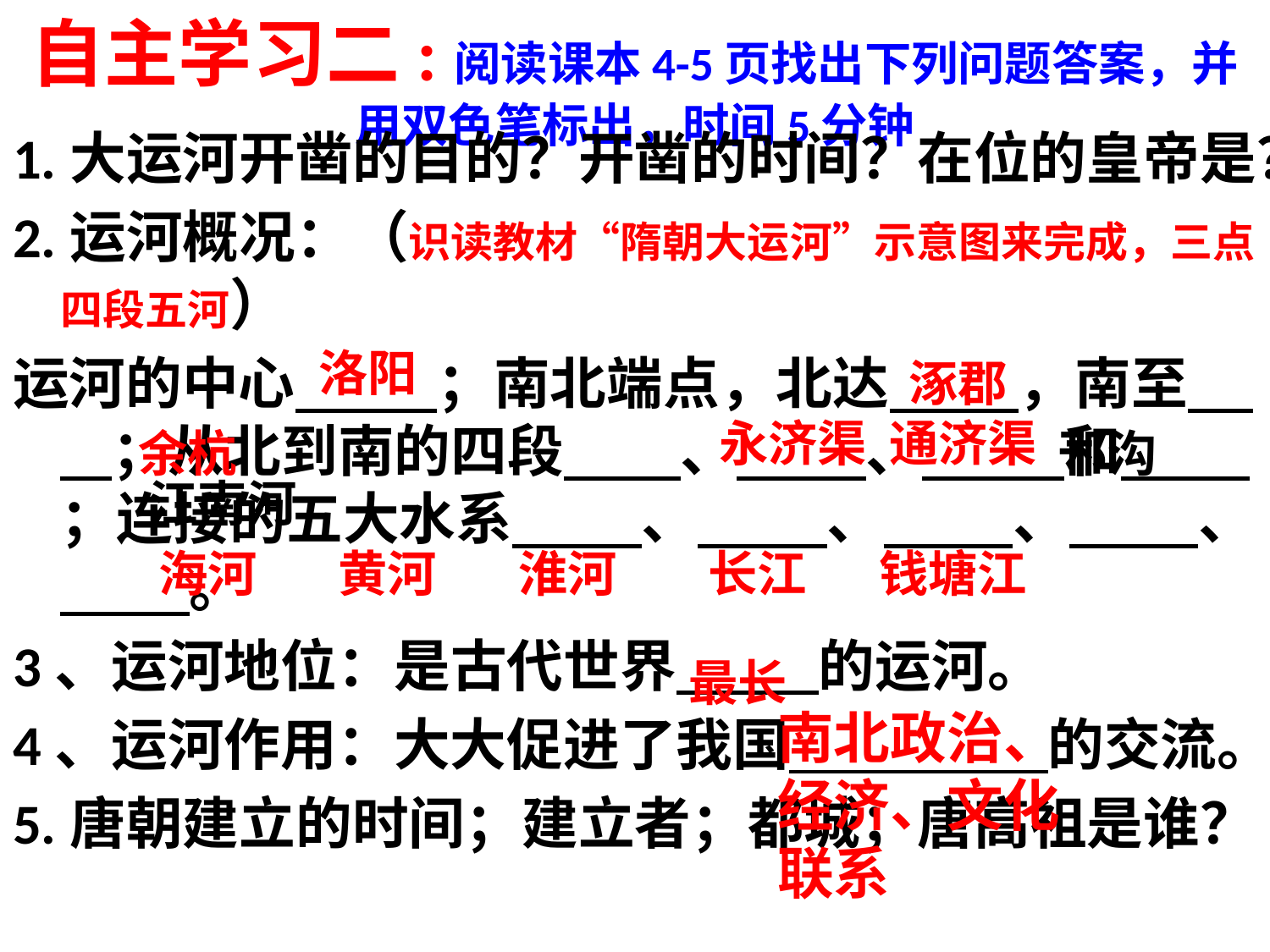

# 自主学习二:阅读课本4-5页找出下列问题答案，并用双色笔标出，时间5分钟
1.大运河开凿的目的？开凿的时间？在位的皇帝是？
2.运河概况：（识读教材“隋朝大运河”示意图来完成，三点四段五河）
运河的中心           ；南北端点，北达          ，南至          ；从北到南的四段         、          、           和           ；连接的五大水系          、          、          、          、           。
3、运河地位：是古代世界           的运河。
4、运河作用：大大促进了我国                    的交流。
5.唐朝建立的时间；建立者；都城；唐高祖是谁？

洛阳
涿郡
永济渠
通济渠
余杭
邗沟
江南河
海河
黄河
淮河
长江
钱塘江
最长
南北政治、经济、文化联系